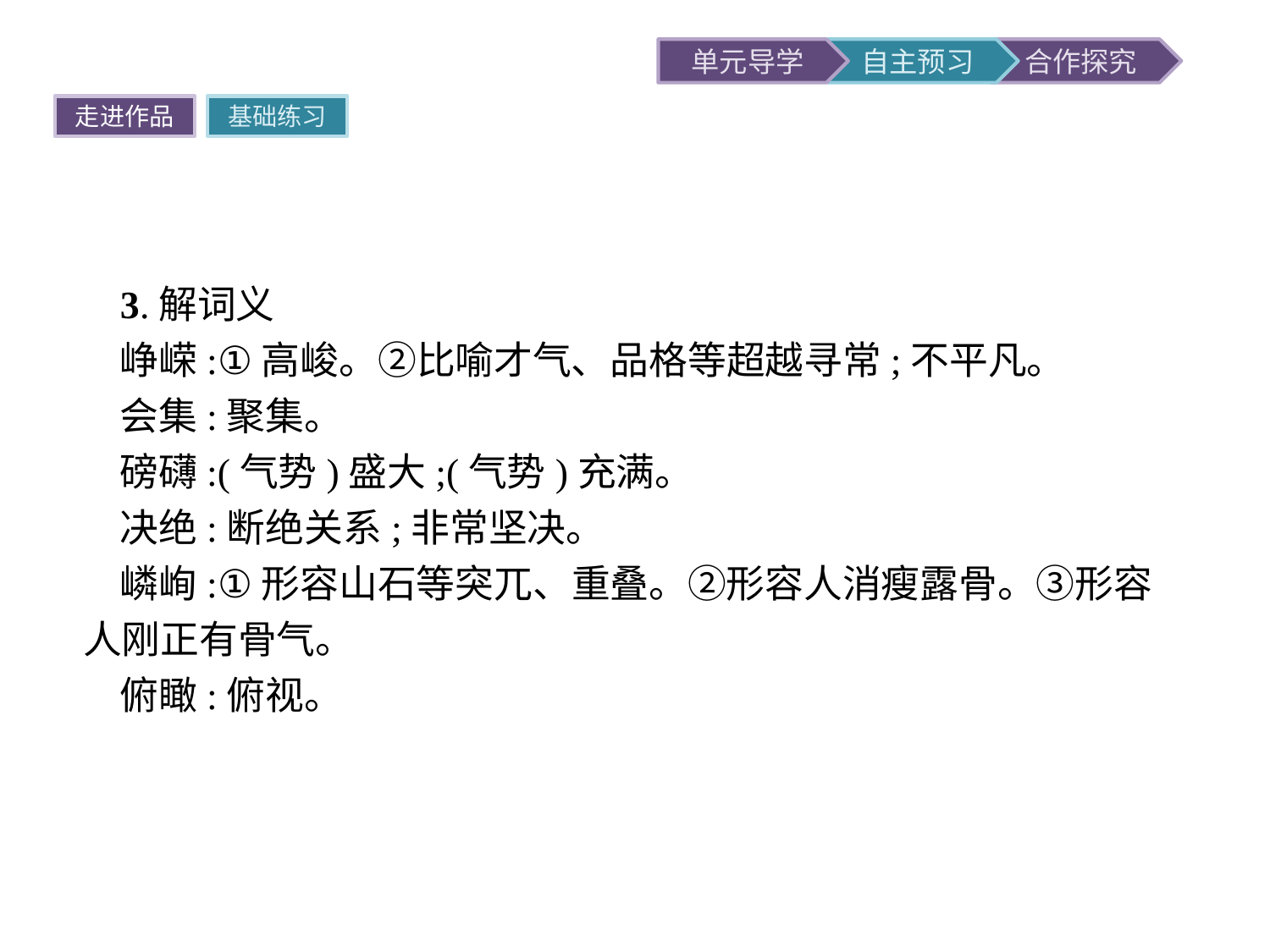

走进作品
基础练习
3.解词义
峥嵘:①高峻。②比喻才气、品格等超越寻常;不平凡。
会集:聚集。
磅礴:(气势)盛大;(气势)充满。
决绝:断绝关系;非常坚决。
嶙峋:①形容山石等突兀、重叠。②形容人消瘦露骨。③形容人刚正有骨气。
俯瞰:俯视。